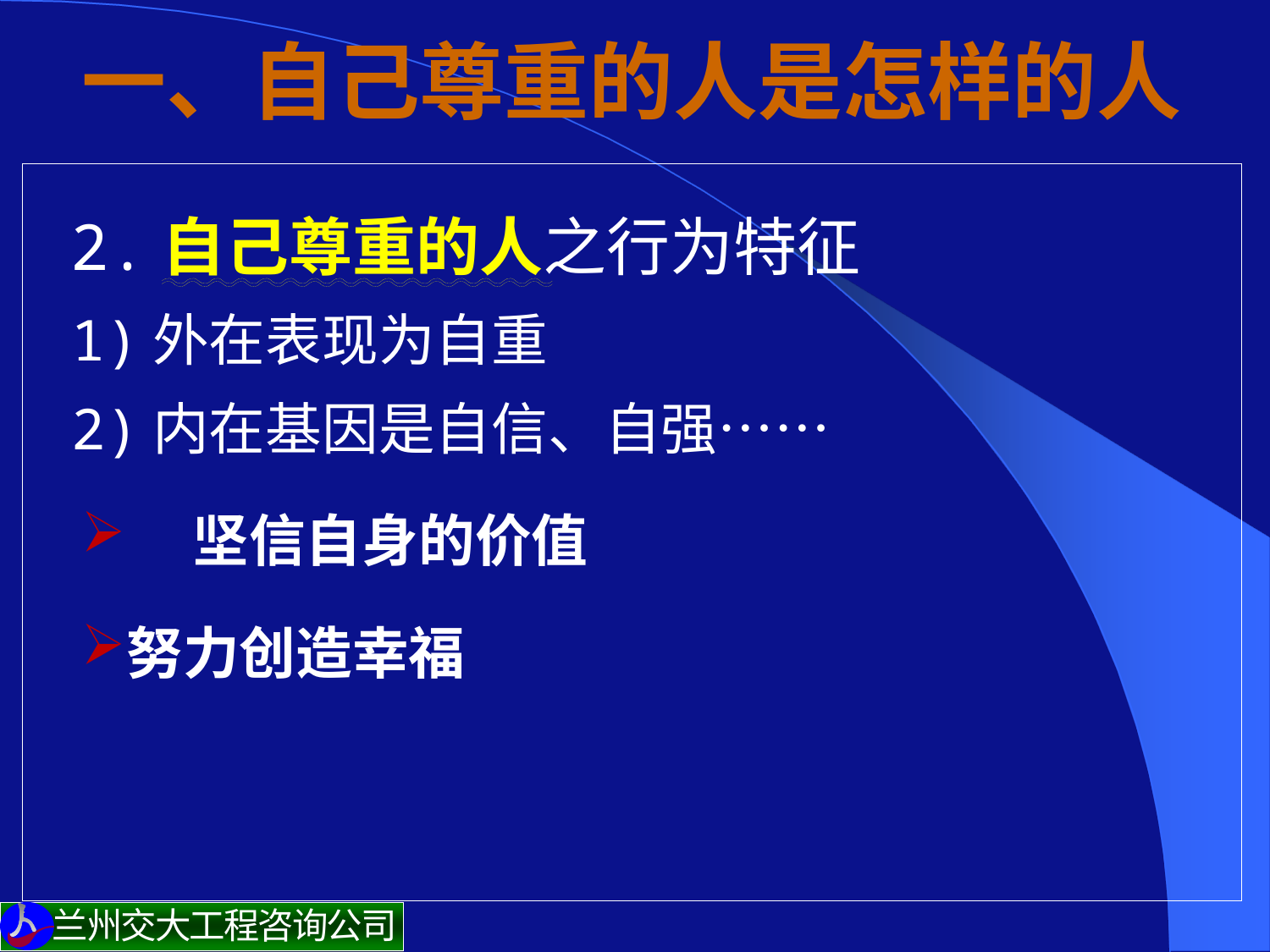

# 一、自己尊重的人是怎样的人
 2.自己尊重的人之行为特征
1)外在表现为自重
2)内在基因是自信、自强……
	坚信自身的价值
努力创造幸福